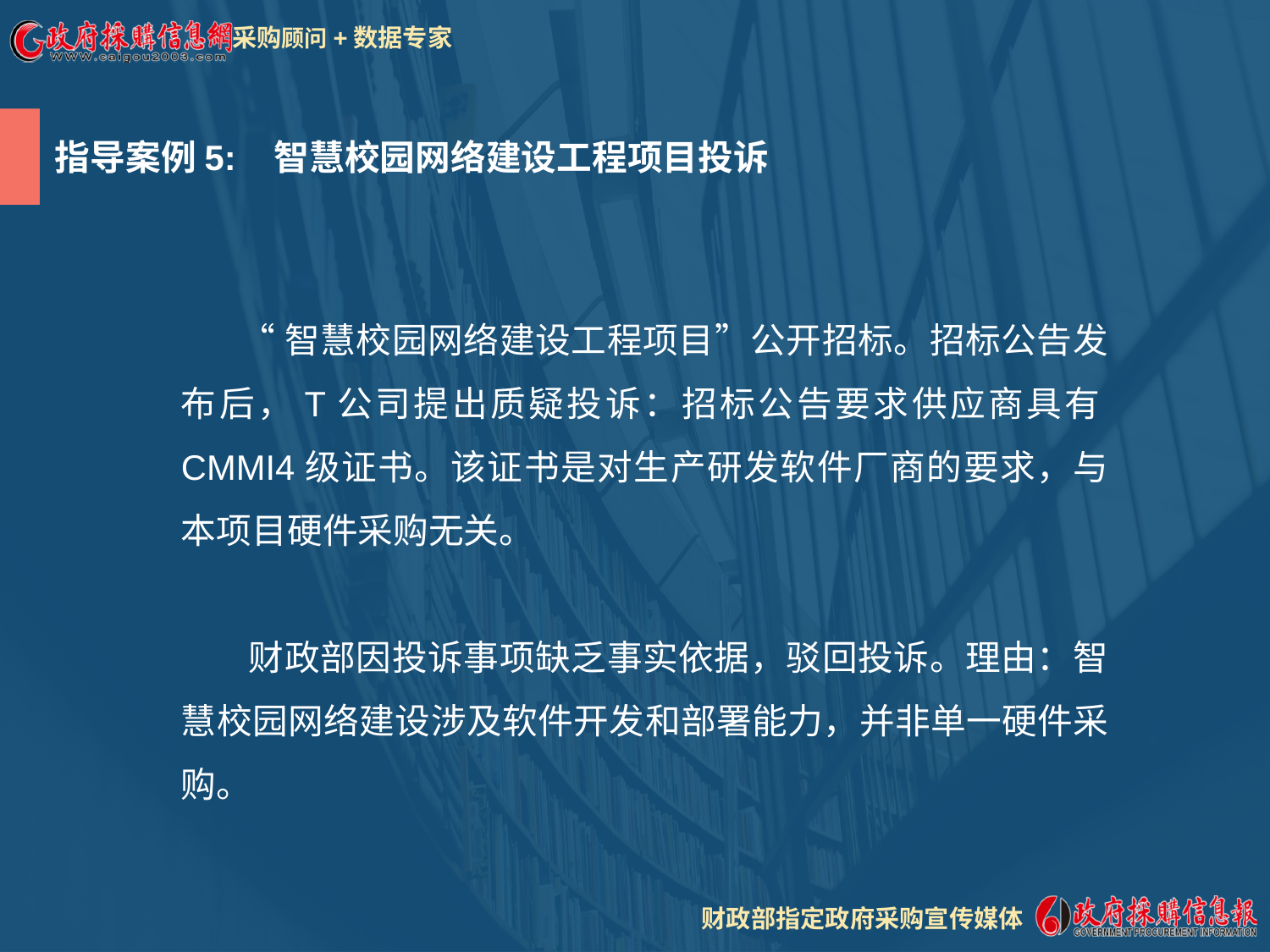

指导案例5:   智慧校园网络建设工程项目投诉
       “智慧校园网络建设工程项目”公开招标。招标公告发布后，T公司提出质疑投诉：招标公告要求供应商具有CMMI4级证书。该证书是对生产研发软件厂商的要求，与本项目硬件采购无关。

       财政部因投诉事项缺乏事实依据，驳回投诉。理由：智慧校园网络建设涉及软件开发和部署能力，并非单一硬件采购。